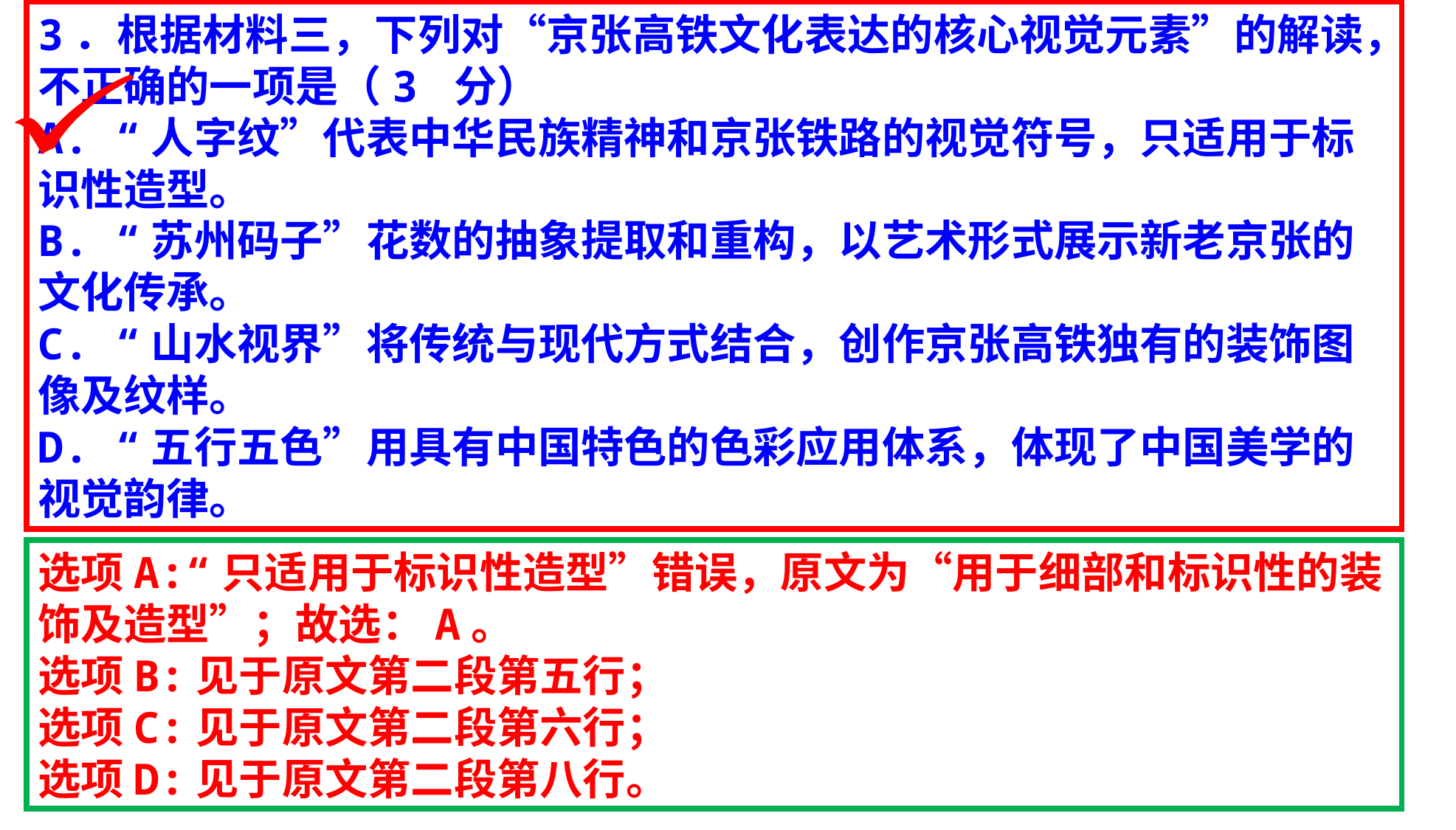

3．根据材料三，下列对“京张高铁文化表达的核心视觉元素”的解读，不正确的一项是（3 分）
A. “人字纹”代表中华民族精神和京张铁路的视觉符号，只适用于标识性造型。
B. “苏州码子”花数的抽象提取和重构，以艺术形式展示新老京张的文化传承。
C. “山水视界”将传统与现代方式结合，创作京张高铁独有的装饰图像及纹样。
D. “五行五色”用具有中国特色的色彩应用体系，体现了中国美学的视觉韵律。

选项A:“只适用于标识性造型”错误，原文为“用于细部和标识性的装饰及造型”；故选：A。
选项B:见于原文第二段第五行；
选项C:见于原文第二段第六行；
选项D:见于原文第二段第八行。